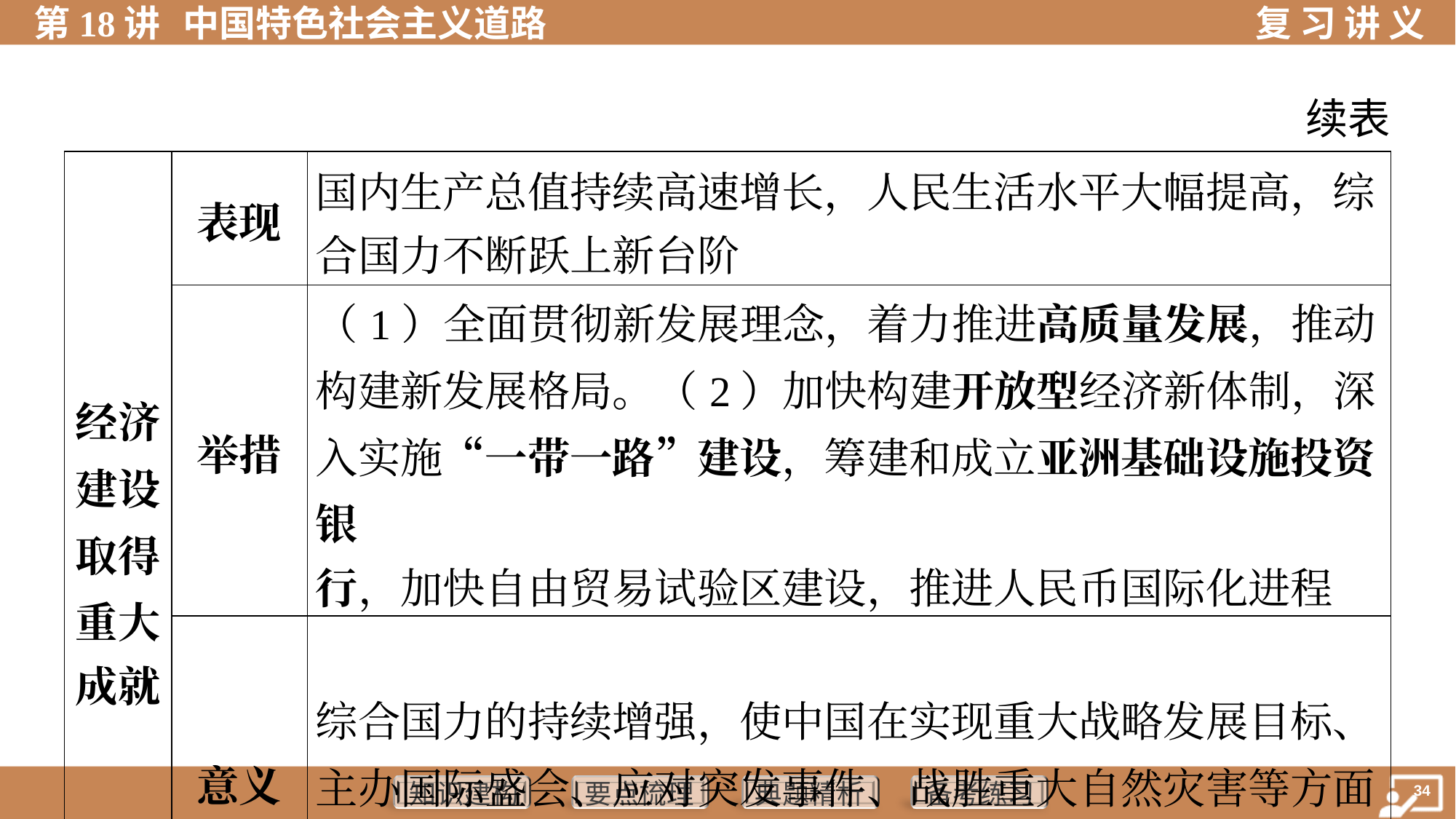

续表
| 经济 建设 取得 重大 成就 | 表现 | 国内生产总值持续高速增长，人民生活水平大幅提高，综 合国力不断跃上新台阶 |  |
| --- | --- | --- | --- |
|  | 举措 | （1）全面贯彻新发展理念，着力推进高质量发展，推动 构建新发展格局。（2）加快构建开放型经济新体制，深 入实施“一带一路”建设，筹建和成立亚洲基础设施投资银 行，加快自由贸易试验区建设，推进人民币国际化进程 |  |
|  | 意义 | 综合国力的持续增强，使中国在实现重大战略发展目标、 主办国际盛会、应对突发事件、战胜重大自然灾害等方面 具备了雄厚的物质基础和精神力量 |  |